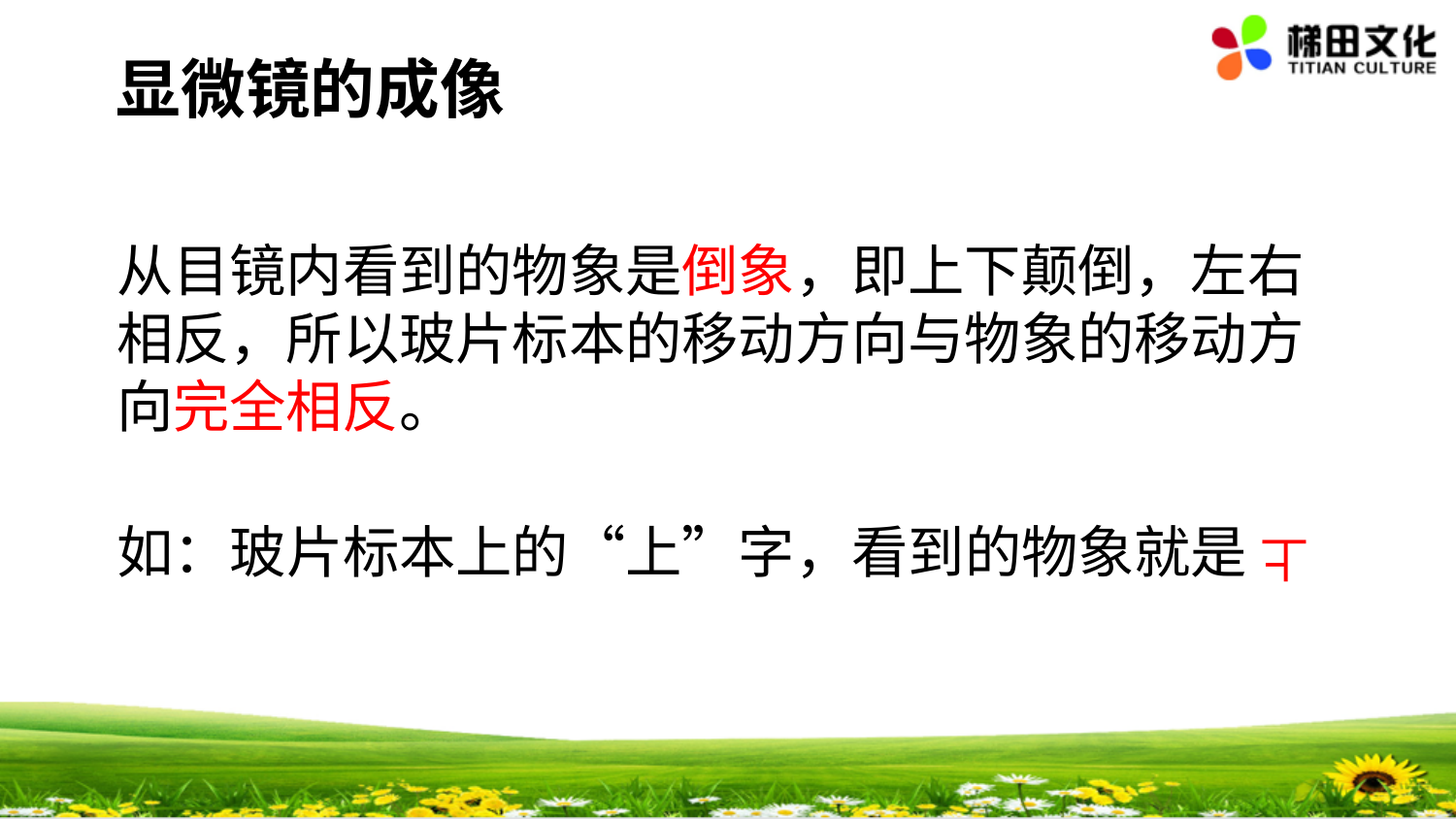

显微镜的成像
从目镜内看到的物象是倒象，即上下颠倒，左右相反，所以玻片标本的移动方向与物象的移动方向完全相反。
如：玻片标本上的“上”字，看到的物象就是
上